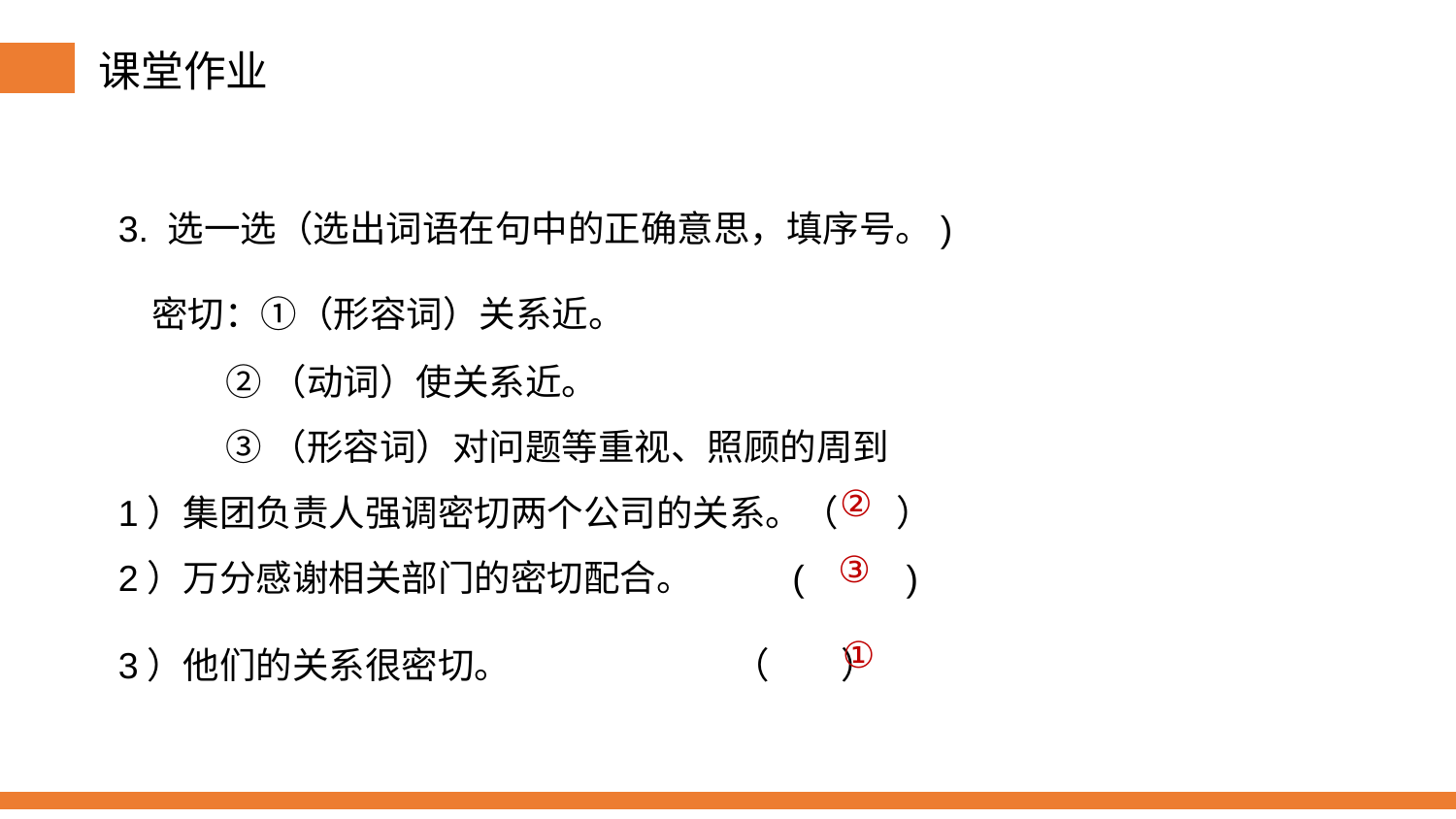

课堂作业
3. 选一选（选出词语在句中的正确意思，填序号。)
  密切：①（形容词）关系近。
             ②（动词）使关系近。
             ③（形容词）对问题等重视、照顾的周到
1）集团负责人强调密切两个公司的关系。（       ）
2）万分感谢相关部门的密切配合。           (          )
3）他们的关系很密切。                           （     ）
②
③
①